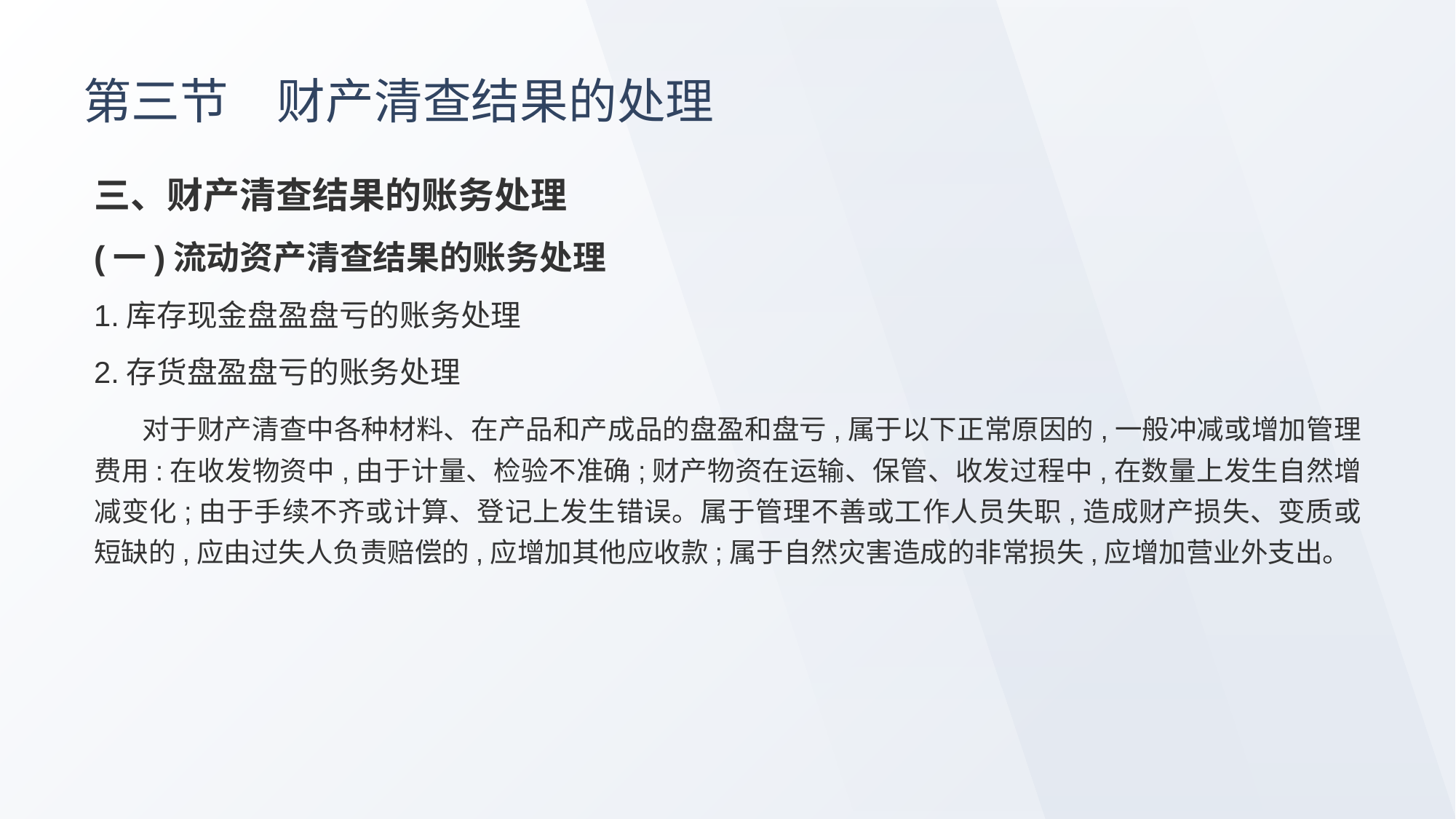

# 第三节　财产清查结果的处理
三、财产清查结果的账务处理
(一)流动资产清查结果的账务处理
1.库存现金盘盈盘亏的账务处理
2.存货盘盈盘亏的账务处理
      对于财产清查中各种材料、在产品和产成品的盘盈和盘亏,属于以下正常原因的,一般冲减或增加管理费用:在收发物资中,由于计量、检验不准确;财产物资在运输、保管、收发过程中,在数量上发生自然增减变化;由于手续不齐或计算、登记上发生错误。属于管理不善或工作人员失职,造成财产损失、变质或短缺的,应由过失人负责赔偿的,应增加其他应收款;属于自然灾害造成的非常损失,应增加营业外支出。